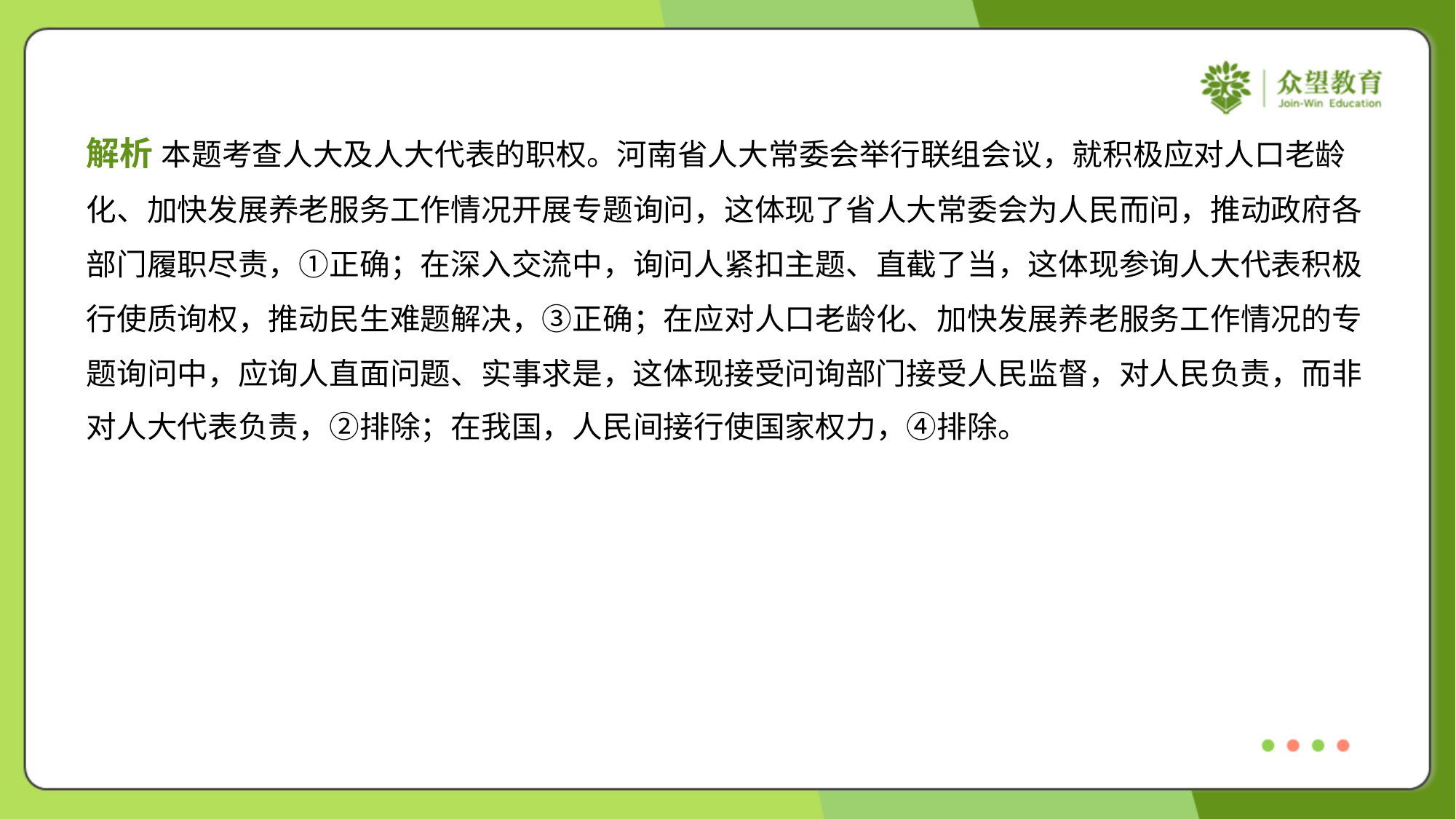

解析 本题考查人大及人大代表的职权。河南省人大常委会举行联组会议，就积极应对人口老龄
化、加快发展养老服务工作情况开展专题询问，这体现了省人大常委会为人民而问，推动政府各
部门履职尽责，①正确；在深入交流中，询问人紧扣主题、直截了当，这体现参询人大代表积极
行使质询权，推动民生难题解决，③正确；在应对人口老龄化、加快发展养老服务工作情况的专
题询问中，应询人直面问题、实事求是，这体现接受问询部门接受人民监督，对人民负责，而非
对人大代表负责，②排除；在我国，人民间接行使国家权力，④排除。